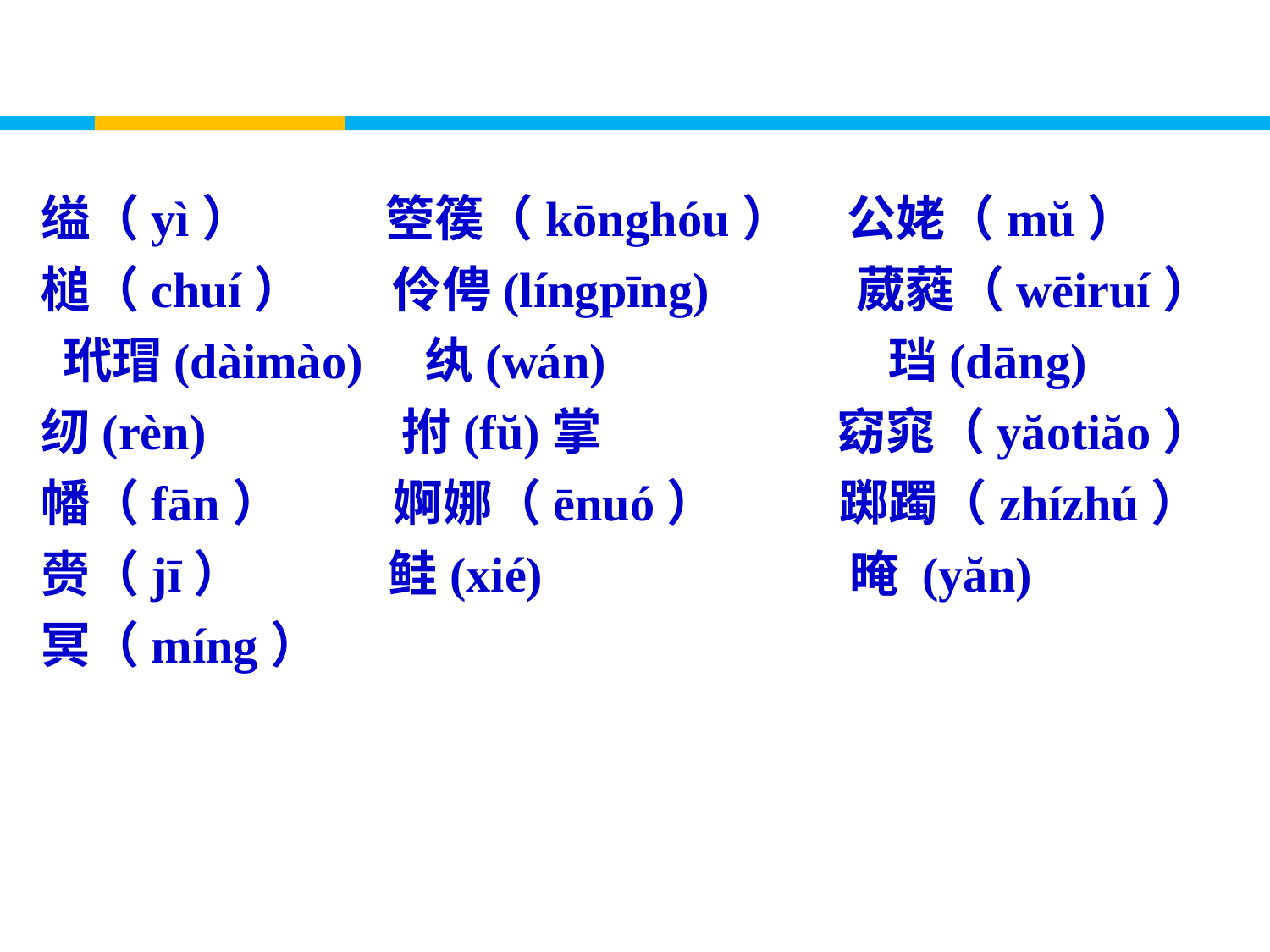

缢（yì）            箜篌（kōnghóu）     公姥（mŭ）
槌（chuí）        伶俜(língpīng)           葳蕤（wēiruí）   玳瑁(dàimào)    纨(wán)                      珰(dāng)
纫(rèn)               拊(fŭ)掌                     窈窕（yăotiăo）
幡（fān）          婀娜（ēnuó）           踯躅（zhízhú）
赍（jī）             鲑(xié)                        晻 (yăn)
冥（míng）